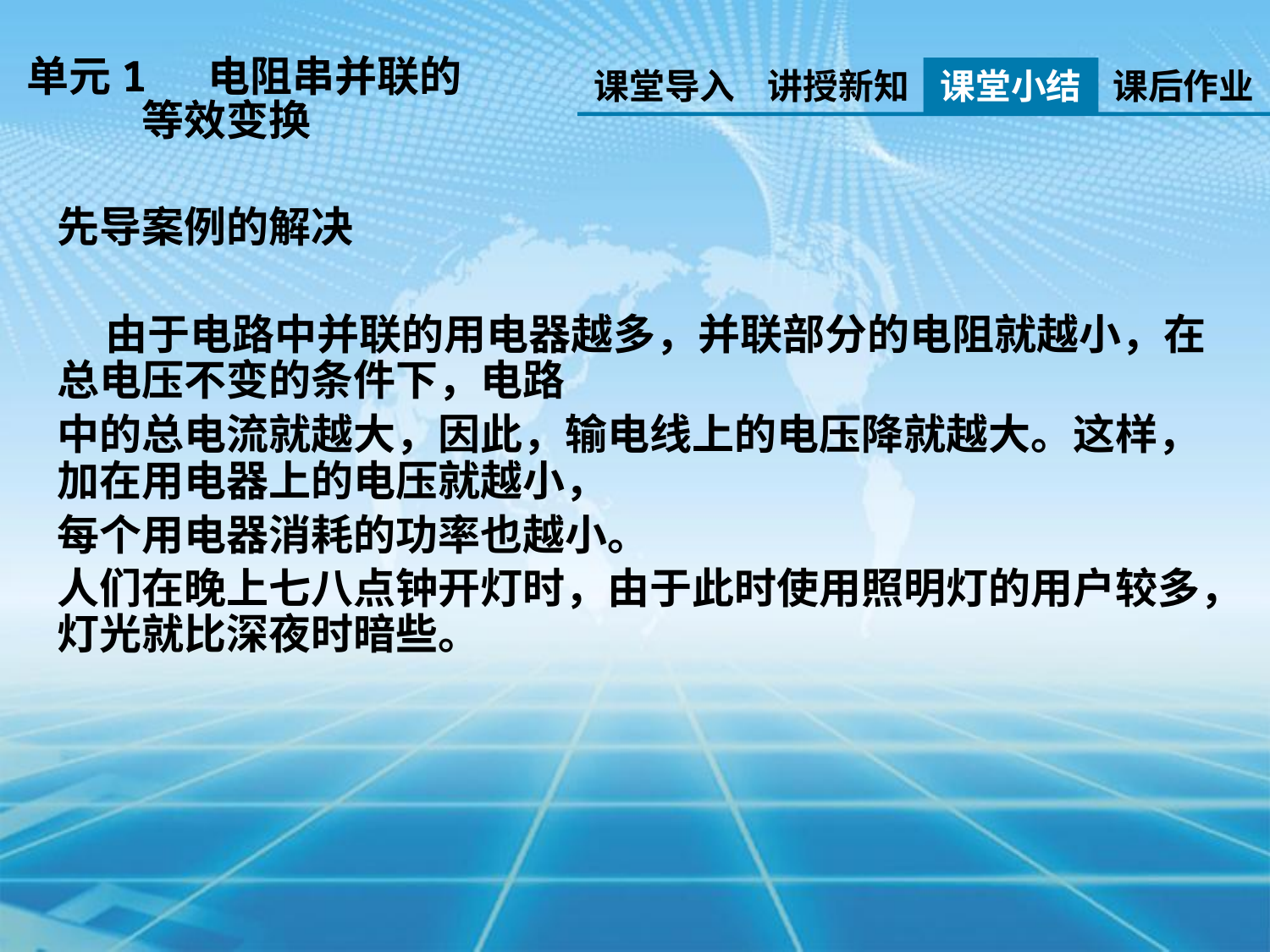

单元1  电阻串并联的
           等效变换
课堂导入
讲授新知
课堂小结
课后作业
先导案例的解决

    由于电路中并联的用电器越多，并联部分的电阻就越小，在总电压不变的条件下，电路
中的总电流就越大，因此，输电线上的电压降就越大。这样，加在用电器上的电压就越小，
每个用电器消耗的功率也越小。
人们在晚上七八点钟开灯时，由于此时使用照明灯的用户较多，灯光就比深夜时暗些。